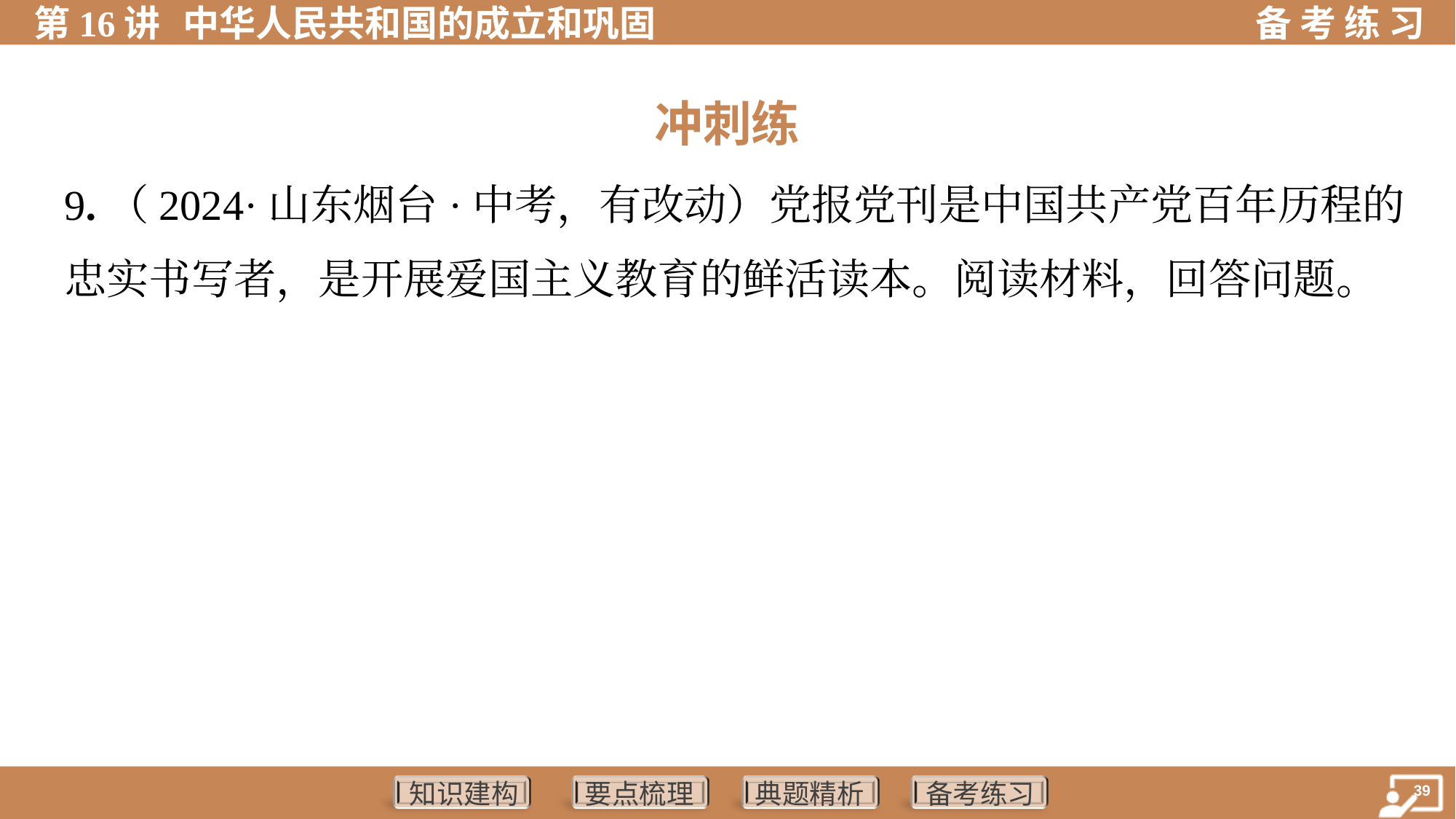

冲刺练
9.（2024·山东烟台·中考，有改动）党报党刊是中国共产党百年历程的
忠实书写者，是开展爱国主义教育的鲜活读本。阅读材料，回答问题。